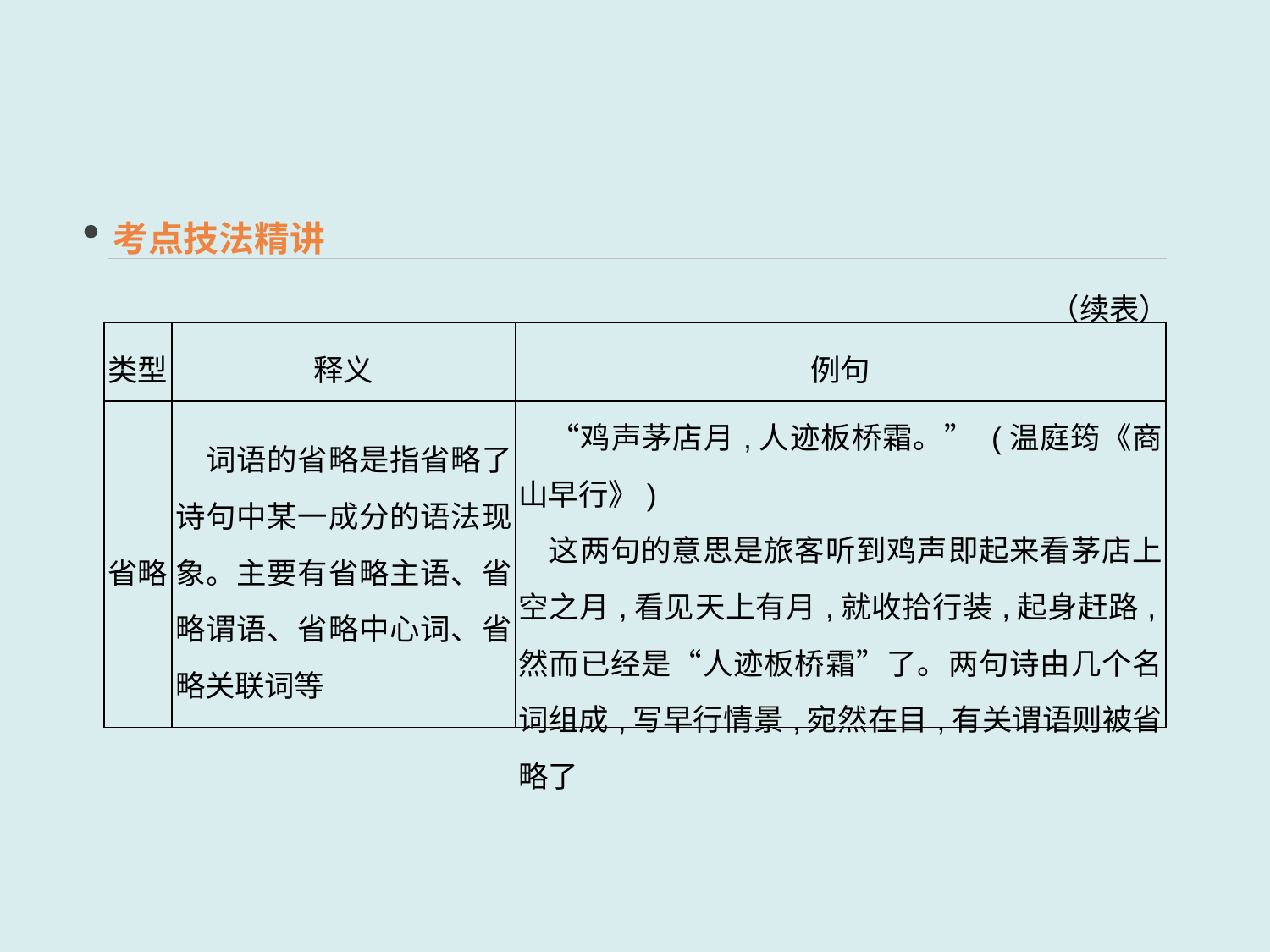

考点技法精讲

（续表）
| 类型 | 释义 | 例句 |
| --- | --- | --- |
| 省略 | 词语的省略是指省略了诗句中某一成分的语法现象。主要有省略主语、省略谓语、省略中心词、省略关联词等 | “鸡声茅店月,人迹板桥霜。” (温庭筠《商山早行》) 　这两句的意思是旅客听到鸡声即起来看茅店上空之月,看见天上有月,就收拾行装,起身赶路,然而已经是“人迹板桥霜”了。两句诗由几个名词组成,写早行情景,宛然在目,有关谓语则被省略了 |